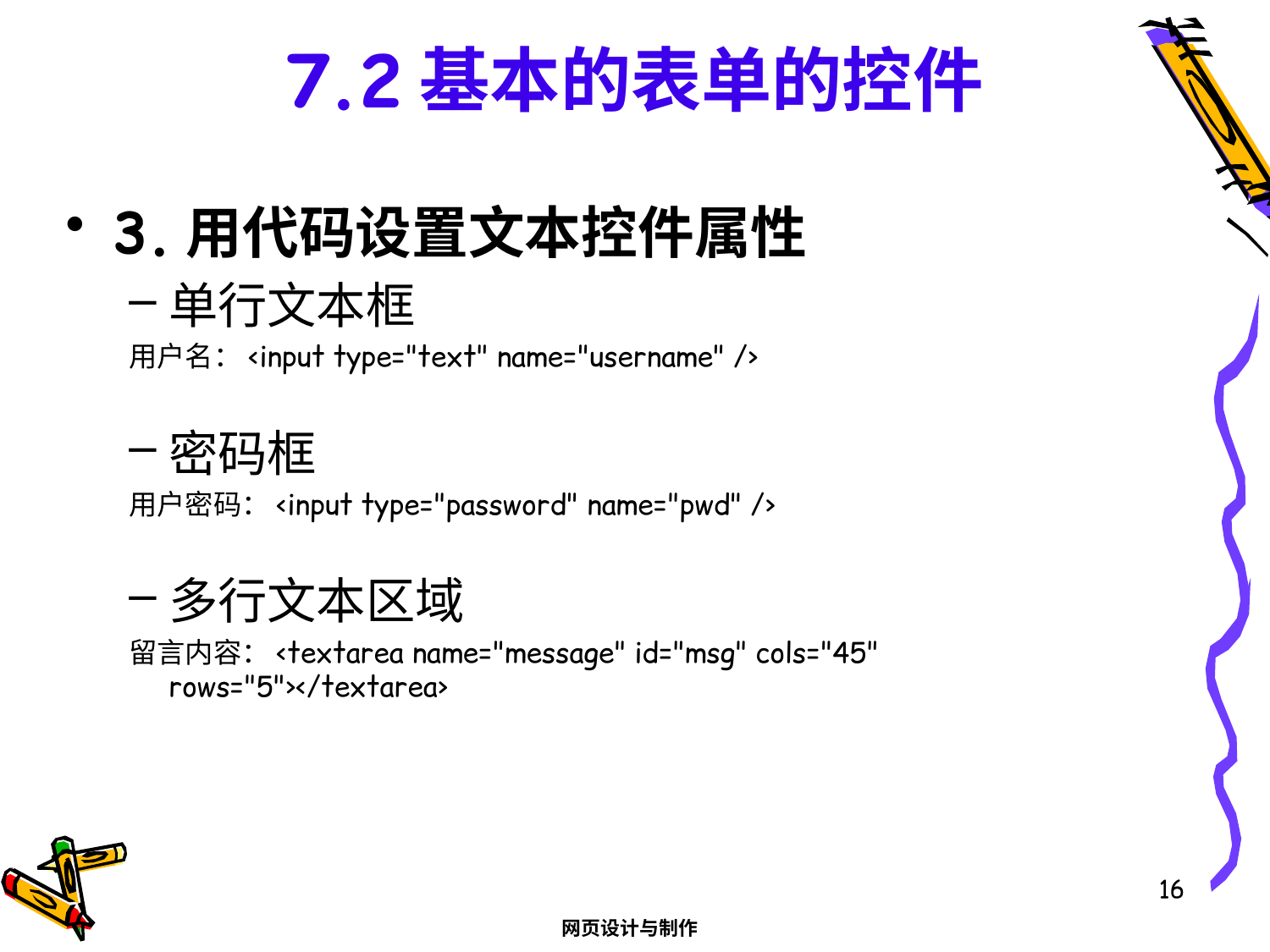

# 7.2基本的表单的控件
3.用代码设置文本控件属性
单行文本框
用户名：<input type="text" name="username" />

密码框
用户密码：<input type="password" name="pwd" />

多行文本区域
留言内容：<textarea name="message" id="msg" cols="45" rows="5"></textarea>
16
网页设计与制作